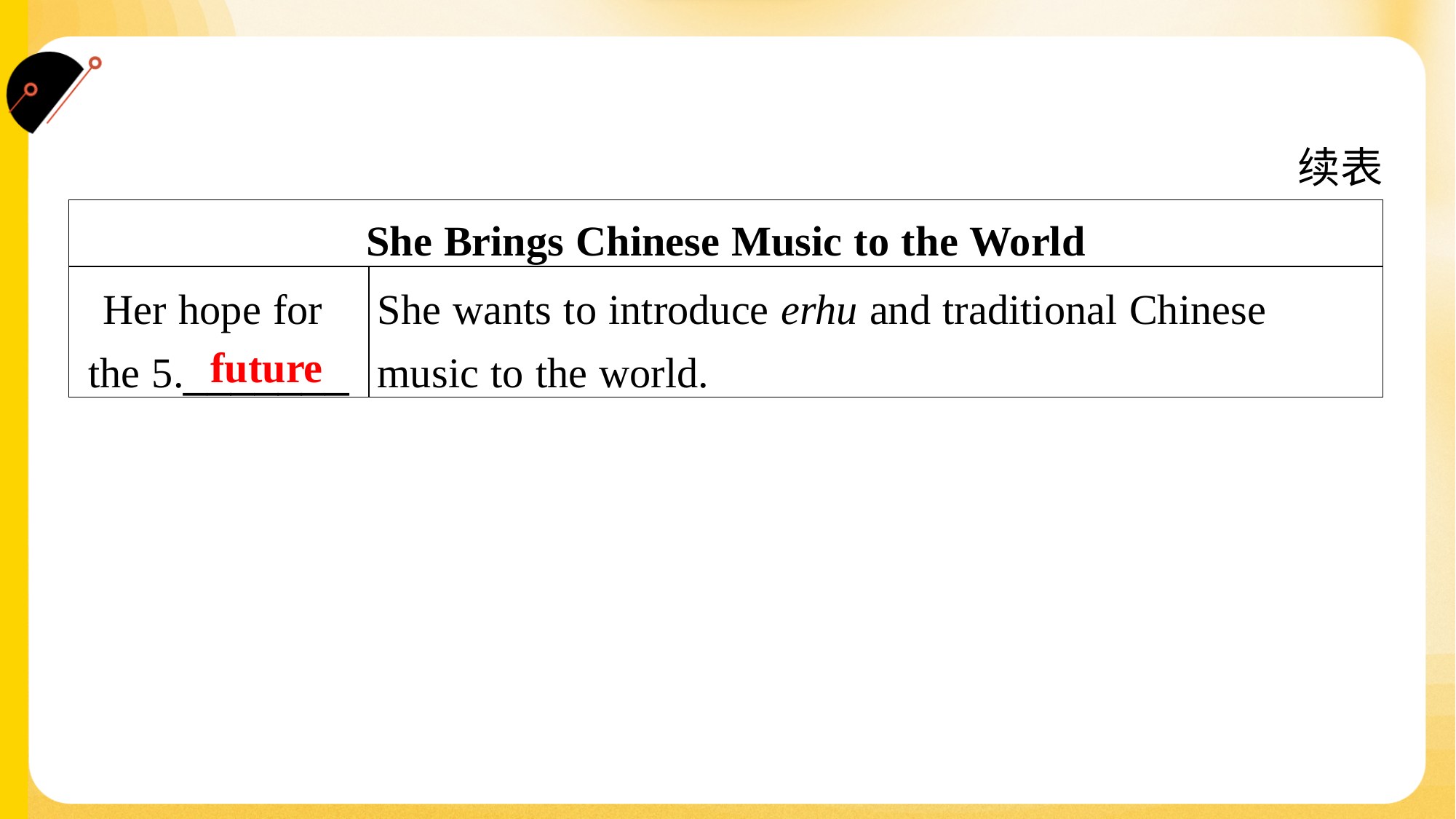

续表
| She Brings Chinese Music to the World |  |
| --- | --- |
| Her hope for the 5.\_\_\_\_\_\_\_ | She wants to introduce erhu and traditional Chinese music to the world. |
future